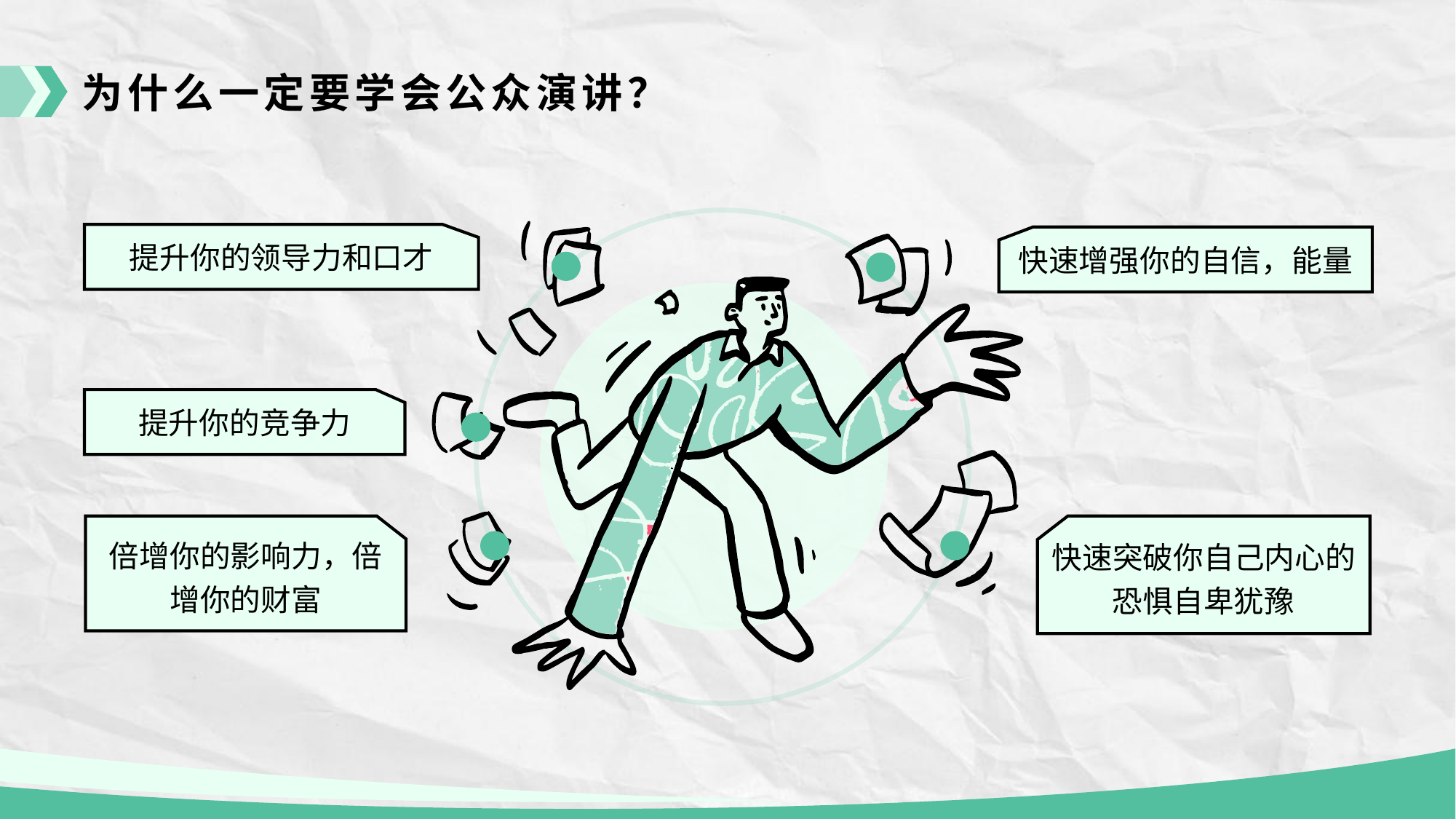

为什么一定要学会公众演讲？

提升你的领导力和口才
快速增强你的自信，能量

提升你的竞争力

倍增你的影响力，倍增你的财富
快速突破你自己内心的恐惧自卑犹豫